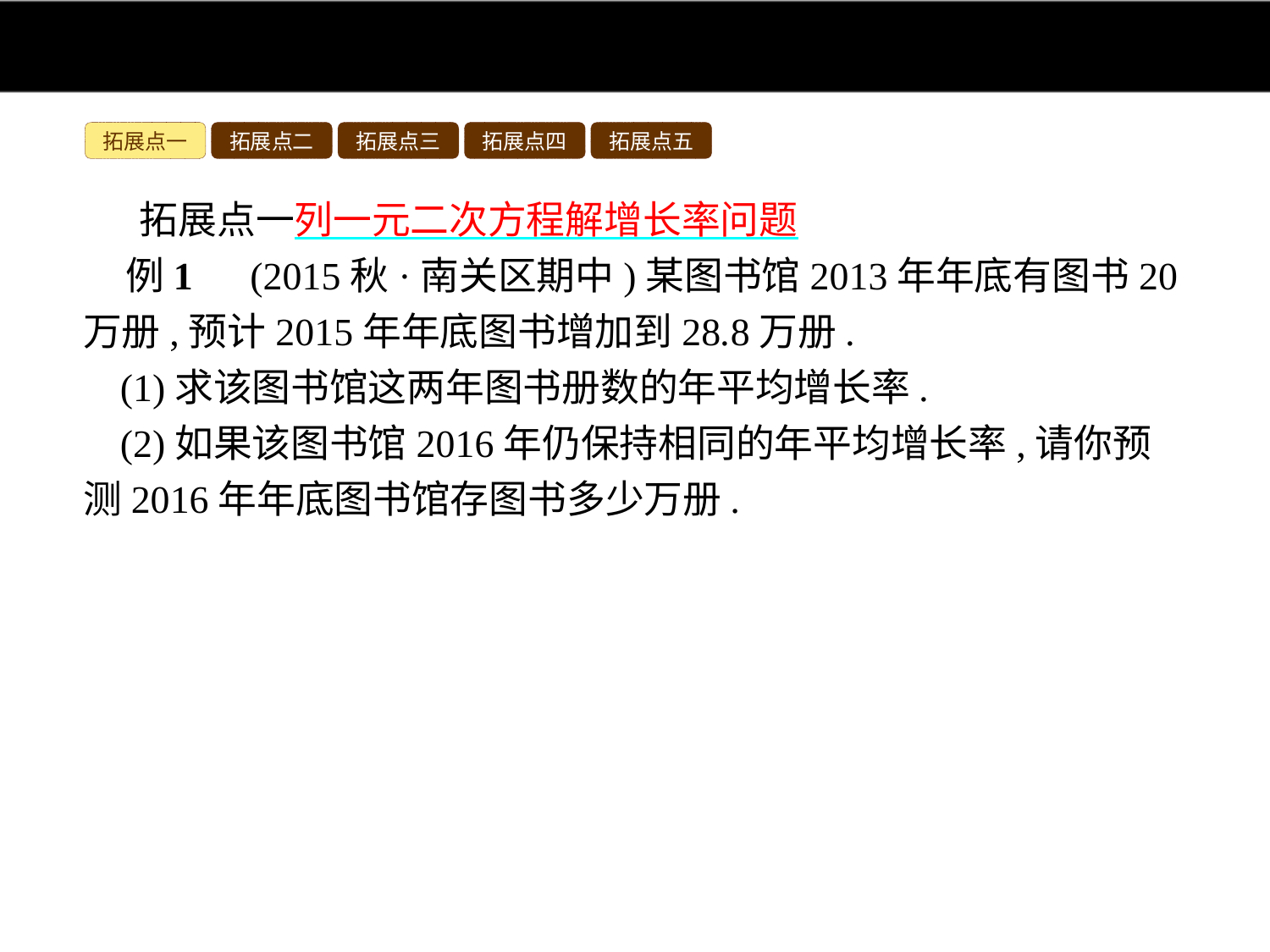

拓展点一
拓展点二
拓展点三
拓展点四
拓展点五
拓展点一列一元二次方程解增长率问题
例1　(2015秋·南关区期中)某图书馆2013年年底有图书20万册,预计2015年年底图书增加到28.8万册.
(1)求该图书馆这两年图书册数的年平均增长率.
(2)如果该图书馆2016年仍保持相同的年平均增长率,请你预测2016年年底图书馆存图书多少万册.
分析:(1)经过两次增长,求年平均增长率的问题,应该明确原来的基数,增长后的结果.设这两年的年平均增长率为x,则经过两次增长以后图书馆有书20(1+x)2万册,即可列方程求解;
(2)利用求得的百分率,进一步求得2016年年底图书馆存图书数量即可.